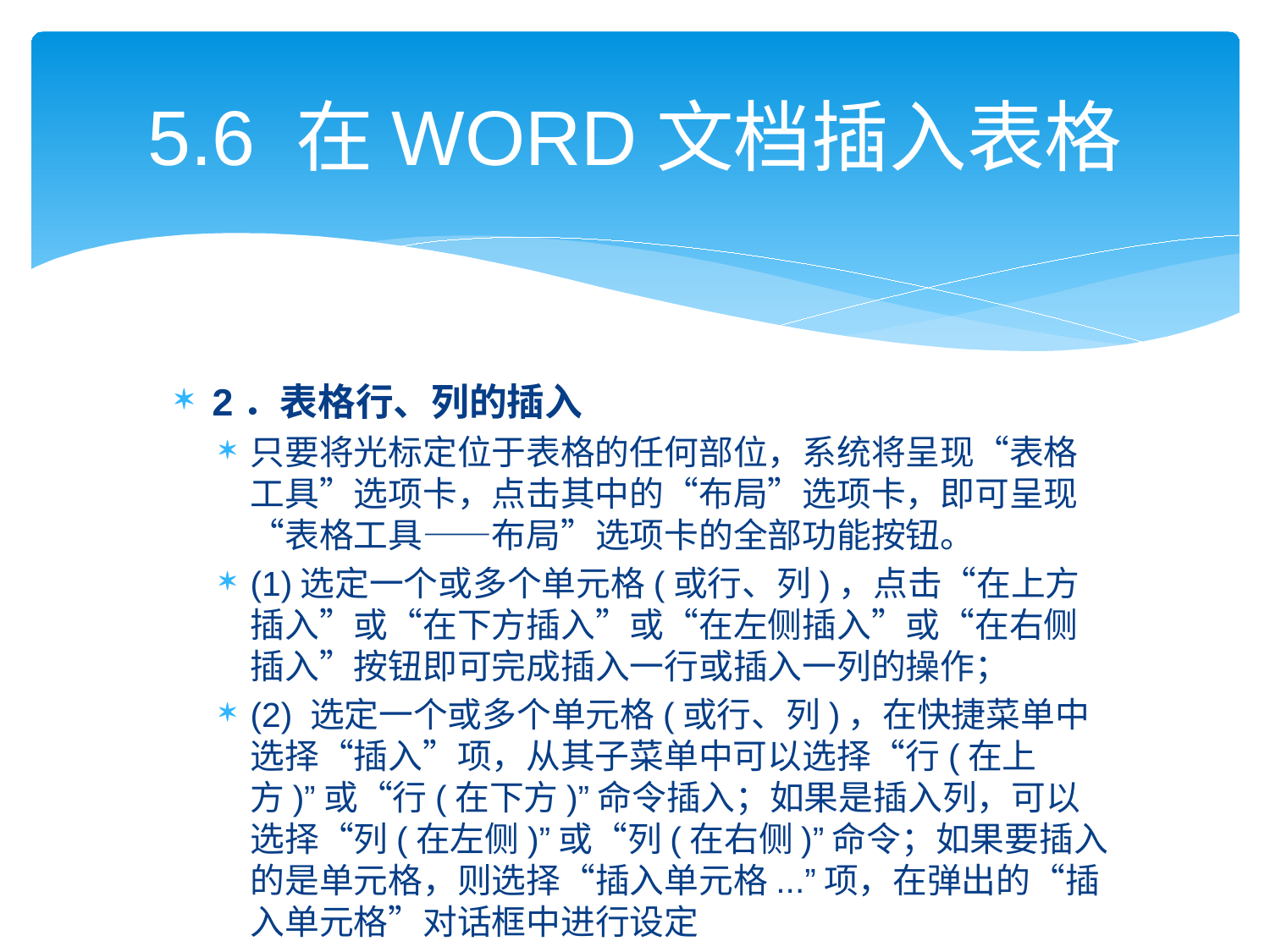

# 5.6 在WORD文档插入表格
2．表格行、列的插入
只要将光标定位于表格的任何部位，系统将呈现“表格工具”选项卡，点击其中的“布局”选项卡，即可呈现“表格工具——布局”选项卡的全部功能按钮。
(1)选定一个或多个单元格(或行、列)，点击“在上方插入”或“在下方插入”或“在左侧插入”或“在右侧插入”按钮即可完成插入一行或插入一列的操作；
(2) 选定一个或多个单元格(或行、列)，在快捷菜单中选择“插入”项，从其子菜单中可以选择“行(在上方)”或“行(在下方)”命令插入；如果是插入列，可以选择“列(在左侧)”或“列(在右侧)”命令；如果要插入的是单元格，则选择“插入单元格...”项，在弹出的“插入单元格”对话框中进行设定